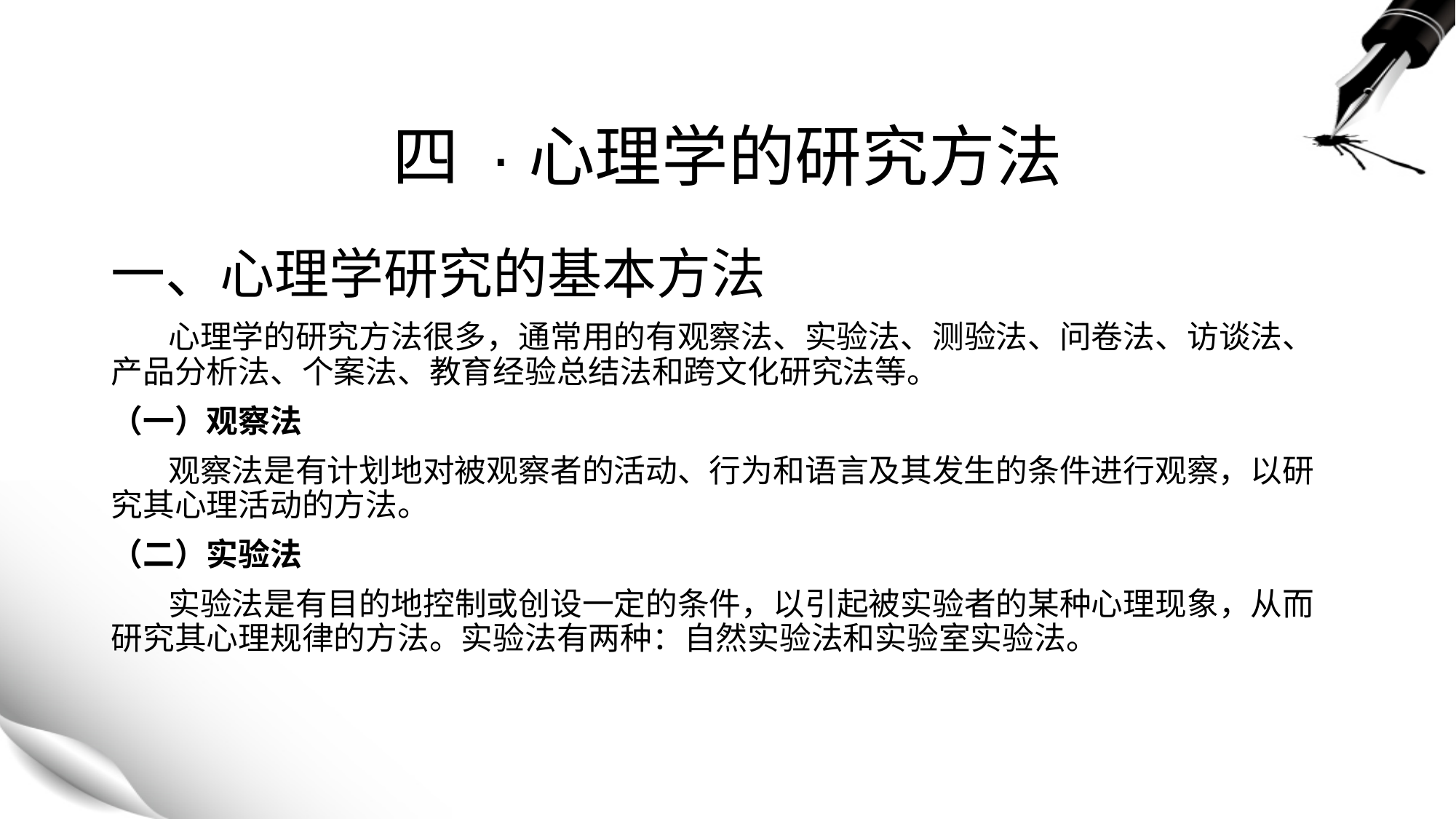

# 四 ·心理学的研究方法
一、心理学研究的基本方法
       心理学的研究方法很多，通常用的有观察法、实验法、测验法、问卷法、访谈法、产品分析法、个案法、教育经验总结法和跨文化研究法等。
（一）观察法
       观察法是有计划地对被观察者的活动、行为和语言及其发生的条件进行观察，以研究其心理活动的方法。
（二）实验法
       实验法是有目的地控制或创设一定的条件，以引起被实验者的某种心理现象，从而研究其心理规律的方法。实验法有两种：自然实验法和实验室实验法。